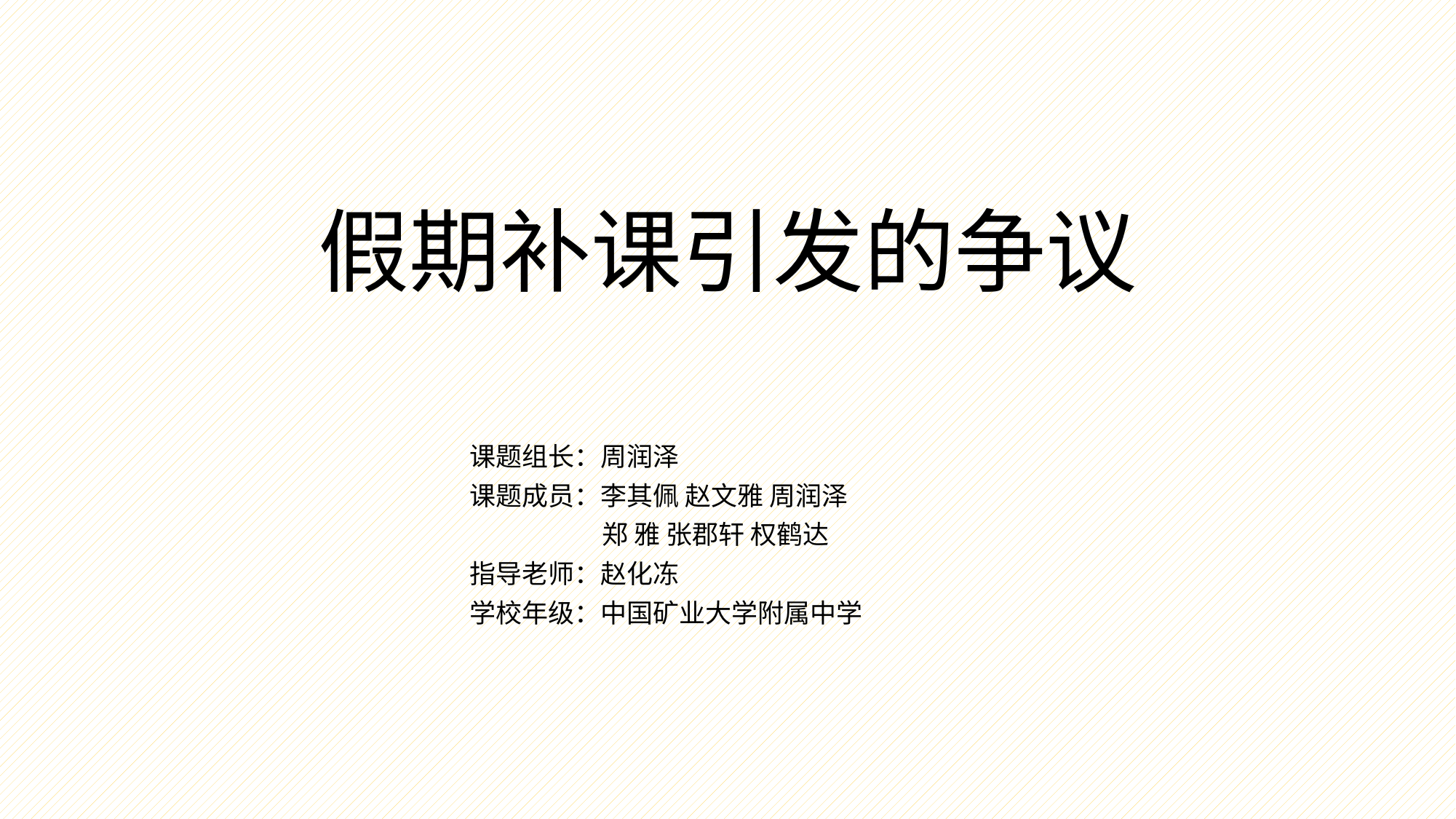

# 假期补课引发的争议
课题组长：周润泽
课题成员：李其佩 赵文雅 周润泽
                      郑 雅 张郡轩 权鹤达
指导老师：赵化冻
学校年级：中国矿业大学附属中学